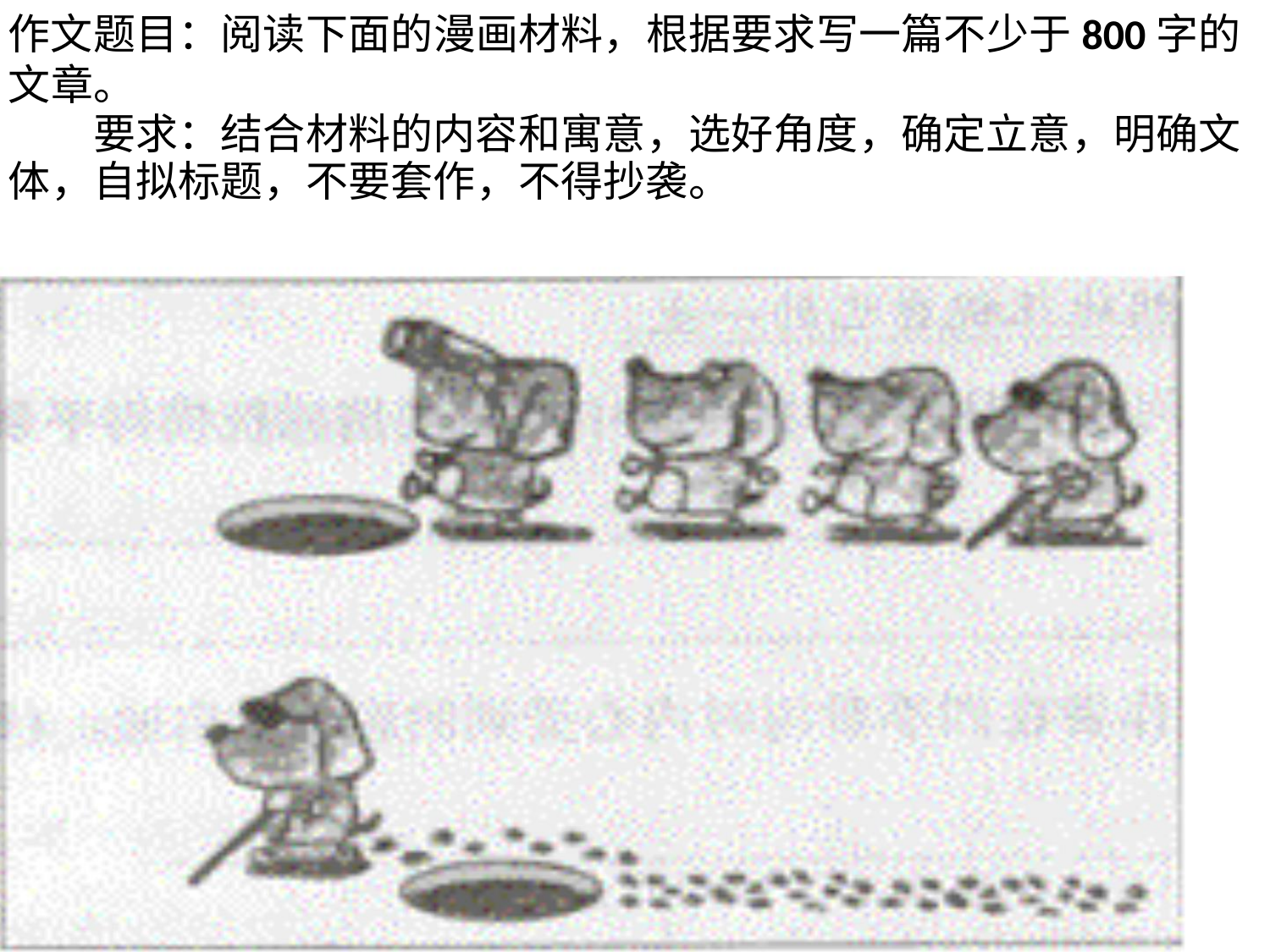

作文题目：阅读下面的漫画材料，根据要求写一篇不少于800字的
文章。
要求：结合材料的内容和寓意，选好角度，确定立意，明确文
体，自拟标题，不要套作，不得抄袭。